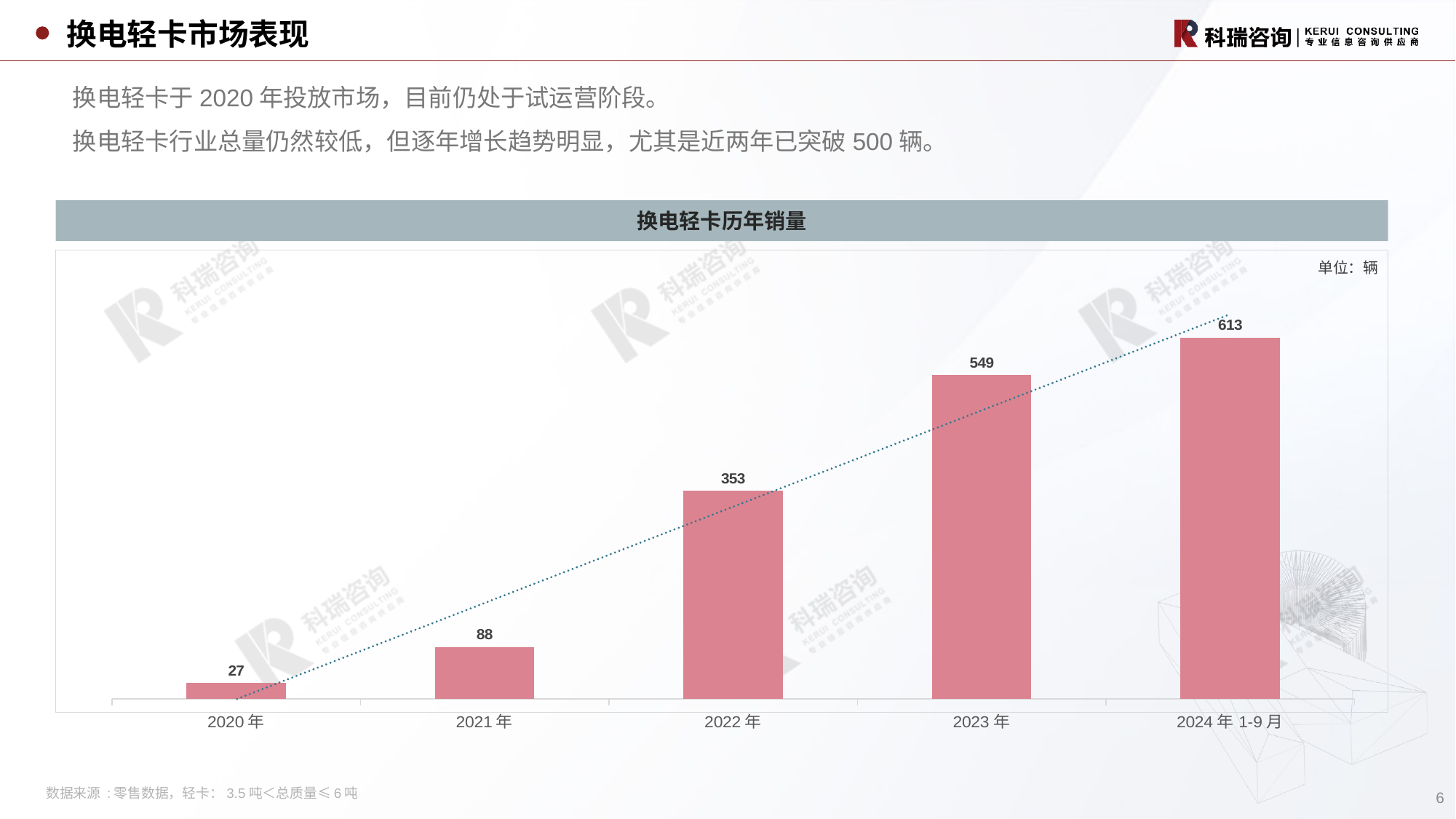

换电轻卡市场表现
换电轻卡于2020年投放市场，目前仍处于试运营阶段。
换电轻卡行业总量仍然较低，但逐年增长趋势明显，尤其是近两年已突破500辆。
换电轻卡历年销量

### Chart

| Category | 销量 |
|---|---|
| 2020年 | 27.0 |
| 2021年 | 88.0 |
| 2022年 | 353.0 |
| 2023年 | 549.0 |
| 2024年1-9月 | 613.0 |
单位：辆
6
数据来源 :零售数据，轻卡：3.5吨＜总质量≤6吨